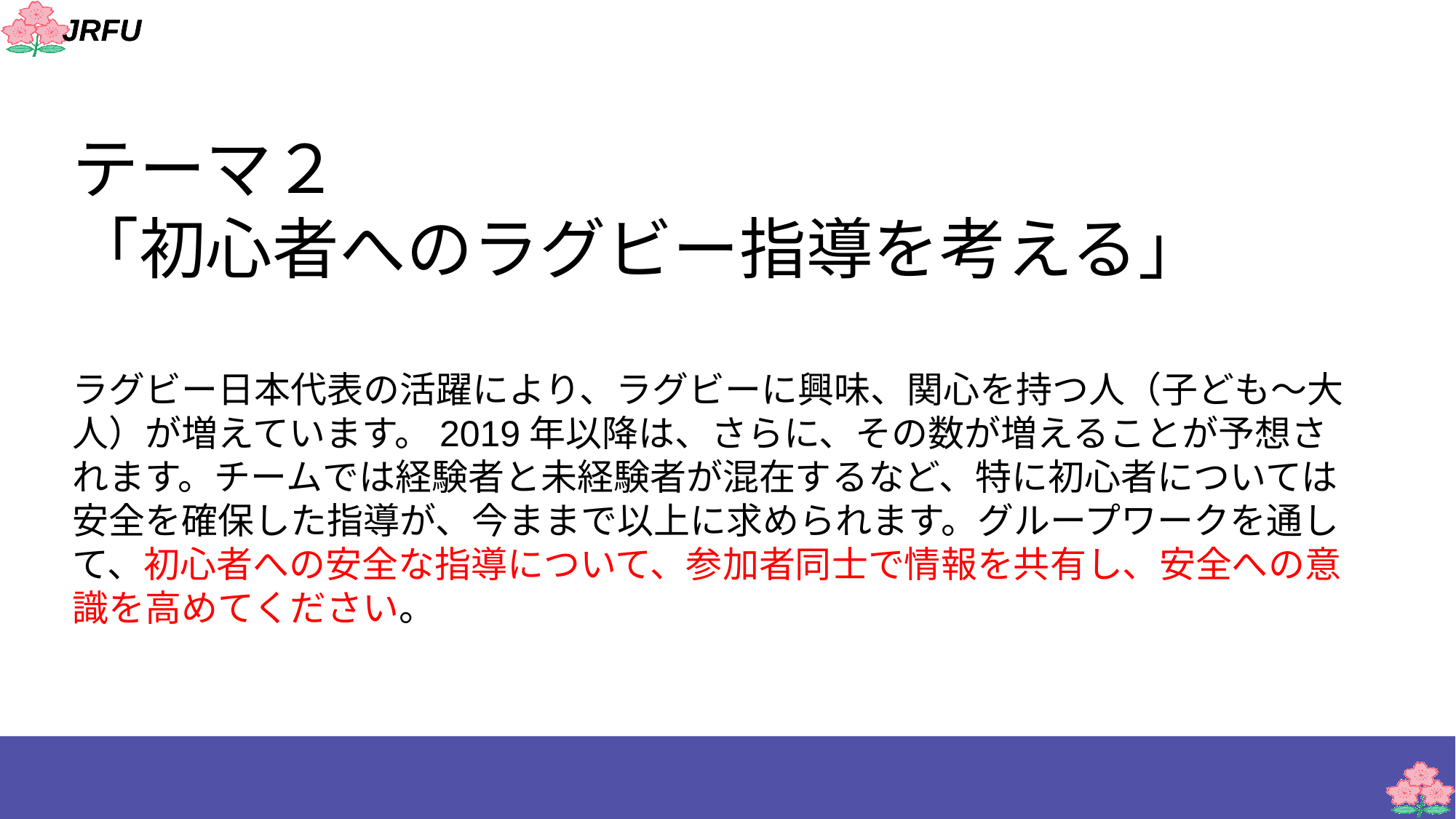

# テーマ２ 「初心者へのラグビー指導を考える」 ラグビー日本代表の活躍により、ラグビーに興味、関心を持つ人（子ども〜大人）が増えています。2019年以降は、さらに、その数が増えることが予想されます。チームでは経験者と未経験者が混在するなど、特に初心者については安全を確保した指導が、今ままで以上に求められます。グループワークを通して、初心者への安全な指導について、参加者同士で情報を共有し、安全への意識を高めてください。